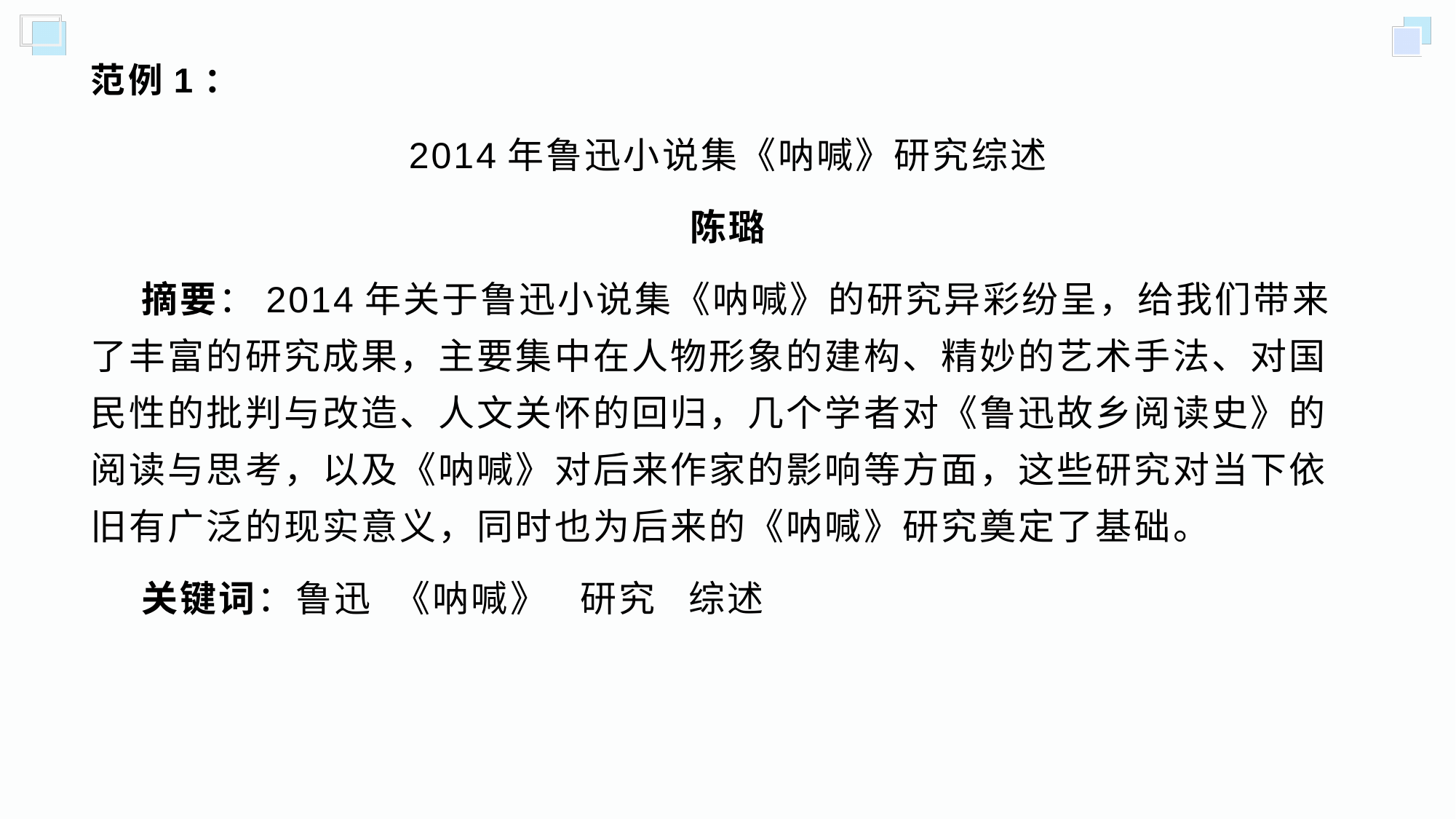

# 范例1：
2014年鲁迅小说集《呐喊》研究综述
陈璐
    摘要：2014年关于鲁迅小说集《呐喊》的研究异彩纷呈，给我们带来了丰富的研究成果，主要集中在人物形象的建构、精妙的艺术手法、对国民性的批判与改造、人文关怀的回归，几个学者对《鲁迅故乡阅读史》的阅读与思考，以及《呐喊》对后来作家的影响等方面，这些研究对当下依旧有广泛的现实意义，同时也为后来的《呐喊》研究奠定了基础。
    关键词：鲁迅  《呐喊》   研究   综述